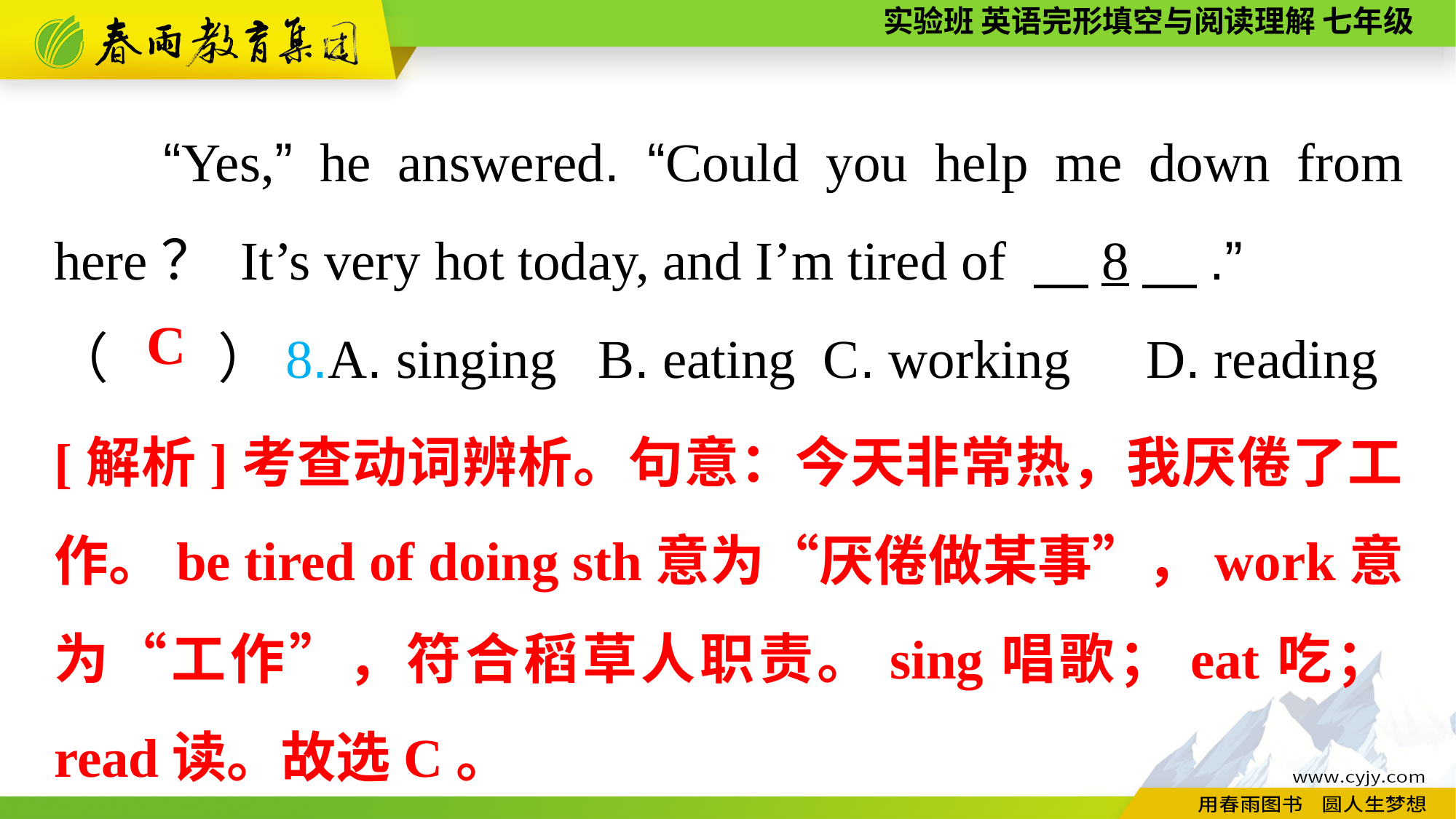

“Yes,” he answered. “Could you help me down from here？ It’s very hot today, and I’m tired of 　8　.”
（　　）8.A. singing   B. eating  C. working	D. reading
C
[解析]考查动词辨析。句意：今天非常热，我厌倦了工作。be tired of doing sth意为“厌倦做某事”，work意为“工作”，符合稻草人职责。sing唱歌；eat吃；read读。故选C。